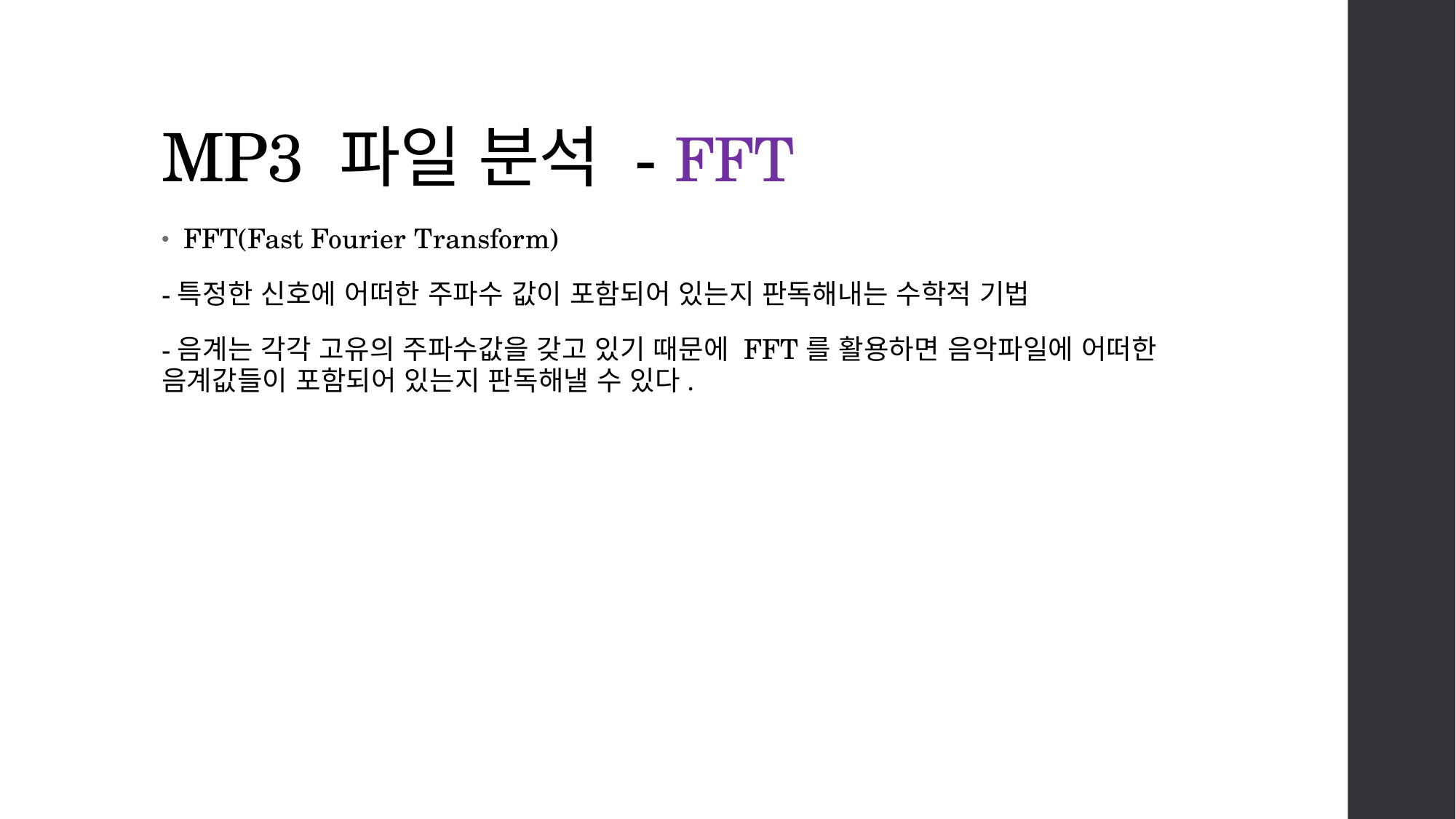

# MP3 파일 분석 - FFT
FFT(Fast Fourier Transform)
-특정한 신호에 어떠한 주파수 값이 포함되어 있는지 판독해내는 수학적 기법
-음계는 각각 고유의 주파수값을 갖고 있기 때문에 FFT를 활용하면 음악파일에 어떠한 음계값들이 포함되어 있는지 판독해낼 수 있다.